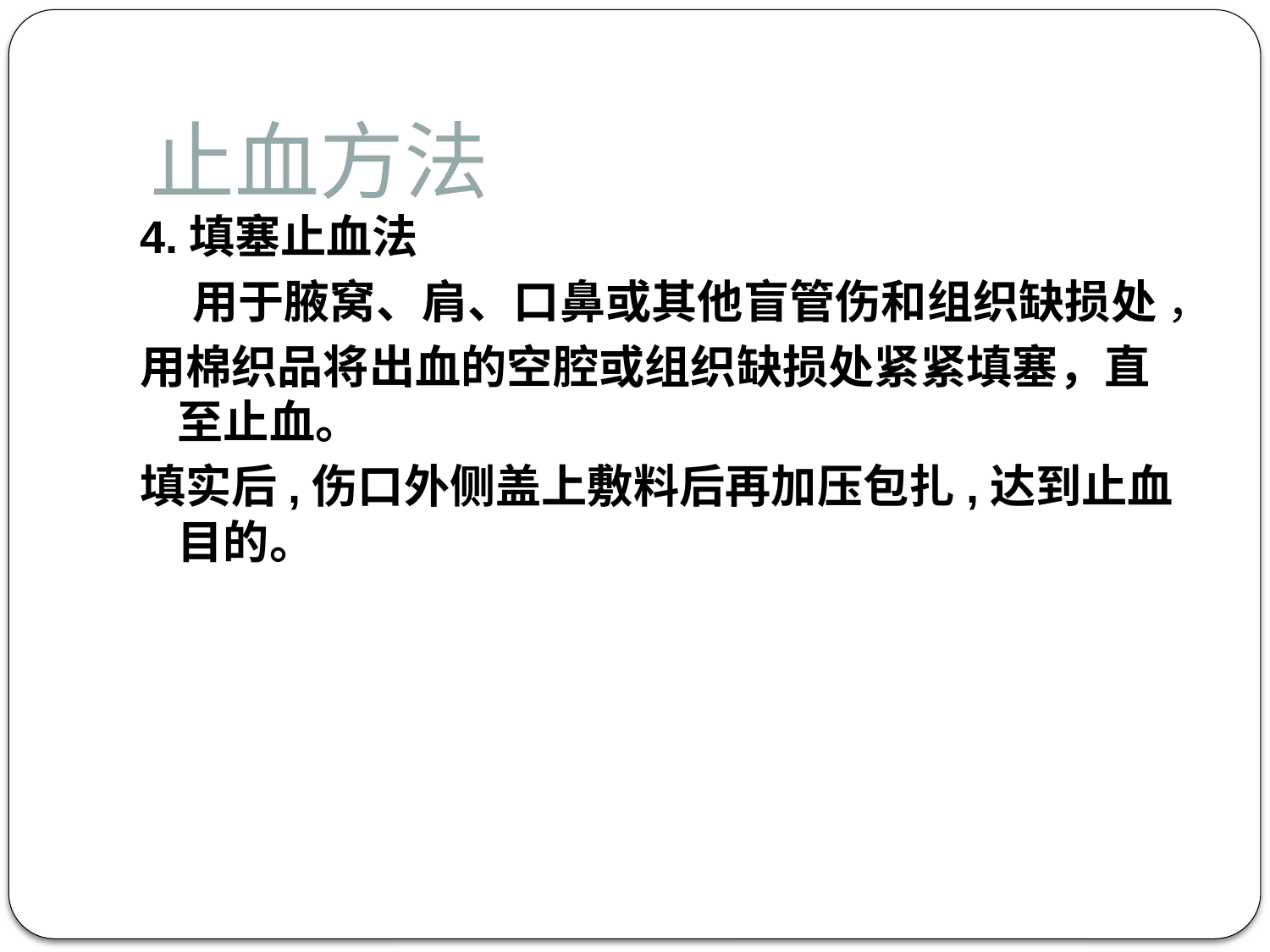

# 止血方法
4.填塞止血法
    用于腋窝、肩、口鼻或其他盲管伤和组织缺损处 ，
用棉织品将出血的空腔或组织缺损处紧紧填塞，直至止血。
填实后,伤口外侧盖上敷料后再加压包扎,达到止血目的。